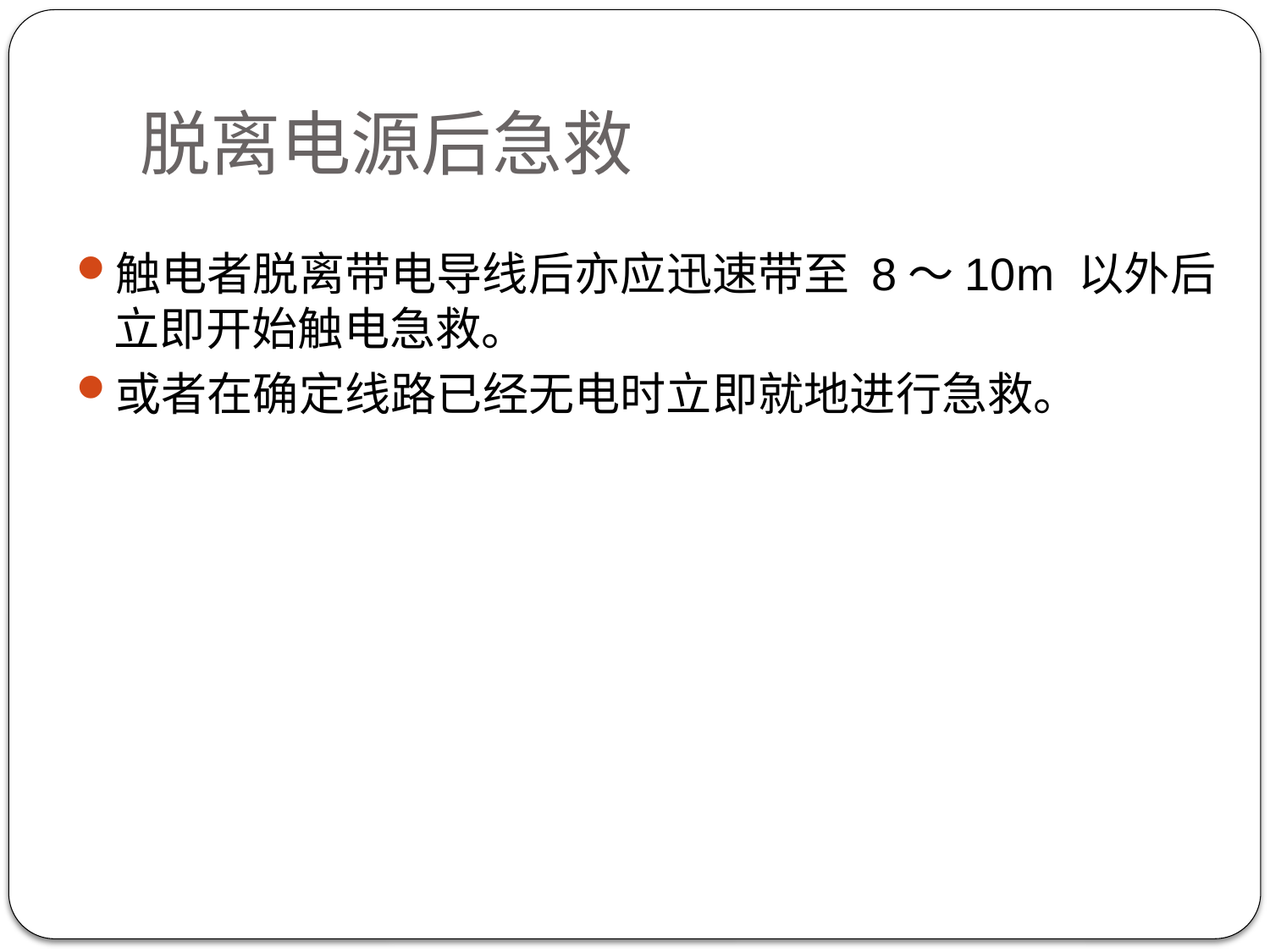

# 脱离电源后急救
触电者脱离带电导线后亦应迅速带至 8～10m 以外后立即开始触电急救。
或者在确定线路已经无电时立即就地进行急救。